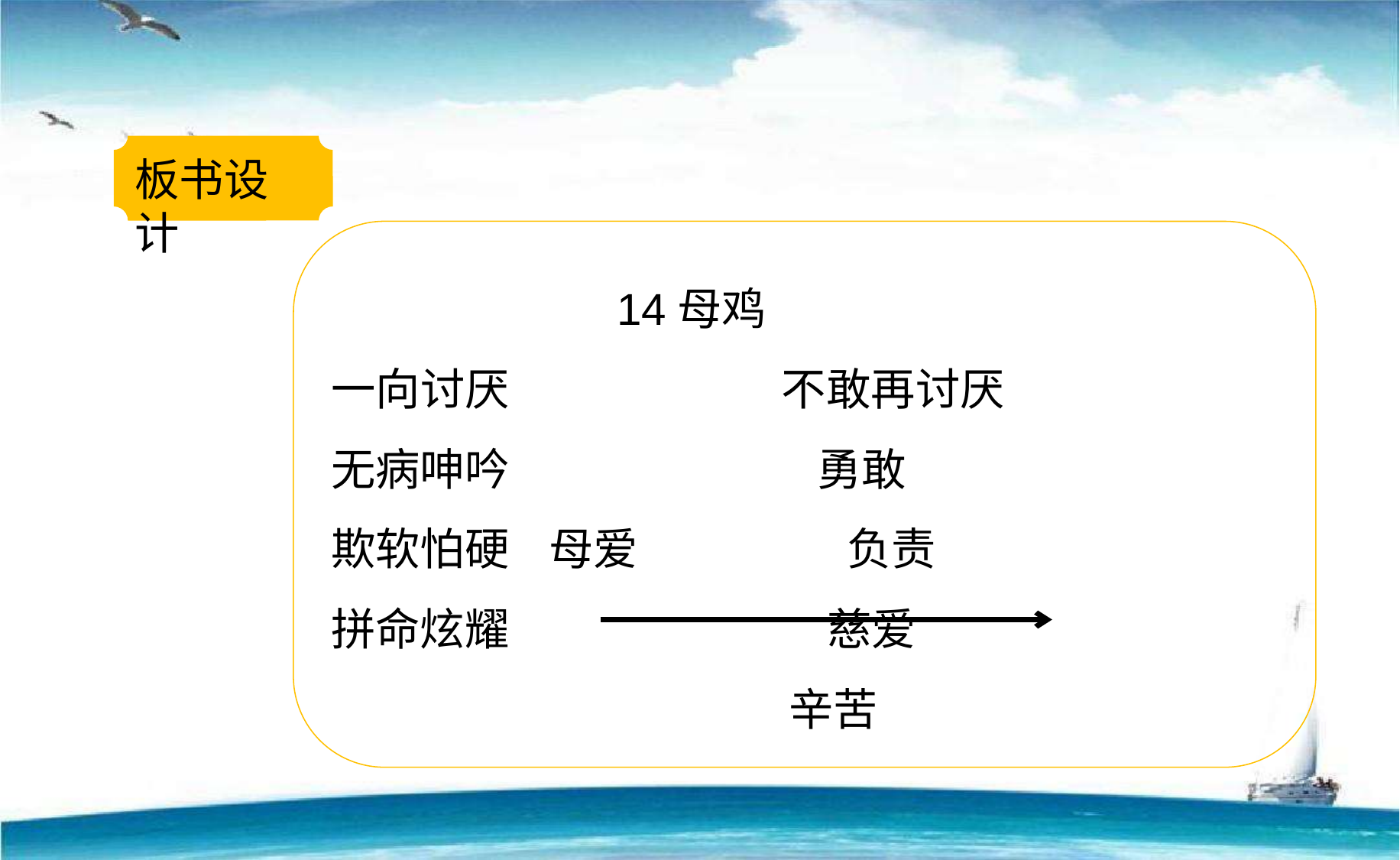

板书设计
                       14母鸡
一向讨厌　　　              不敢再讨厌
无病呻吟                               勇敢
欺软怕硬    母爱                     负责
拼命炫耀                                慈爱
                                             辛苦